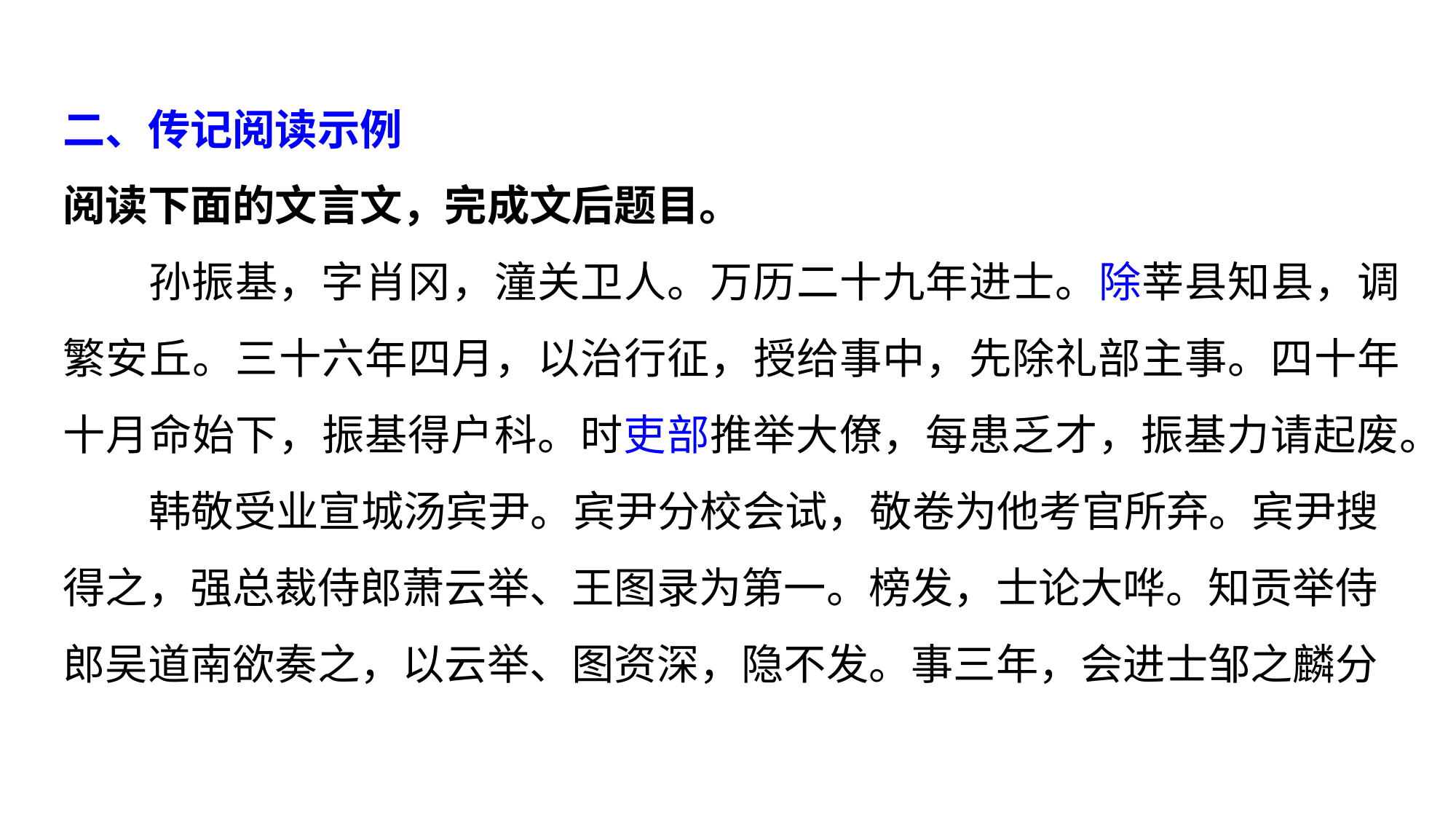

二、传记阅读示例
阅读下面的文言文，完成文后题目。
孙振基，字肖冈，潼关卫人。万历二十九年进士。除莘县知县，调繁安丘。三十六年四月，以治行征，授给事中，先除礼部主事。四十年十月命始下，振基得户科。时吏部推举大僚，每患乏才，振基力请起废。
韩敬受业宣城汤宾尹。宾尹分校会试，敬卷为他考官所弃。宾尹搜得之，强总裁侍郎萧云举、王图录为第一。榜发，士论大哗。知贡举侍郎吴道南欲奏之，以云举、图资深，隐不发。事三年，会进士邹之麟分